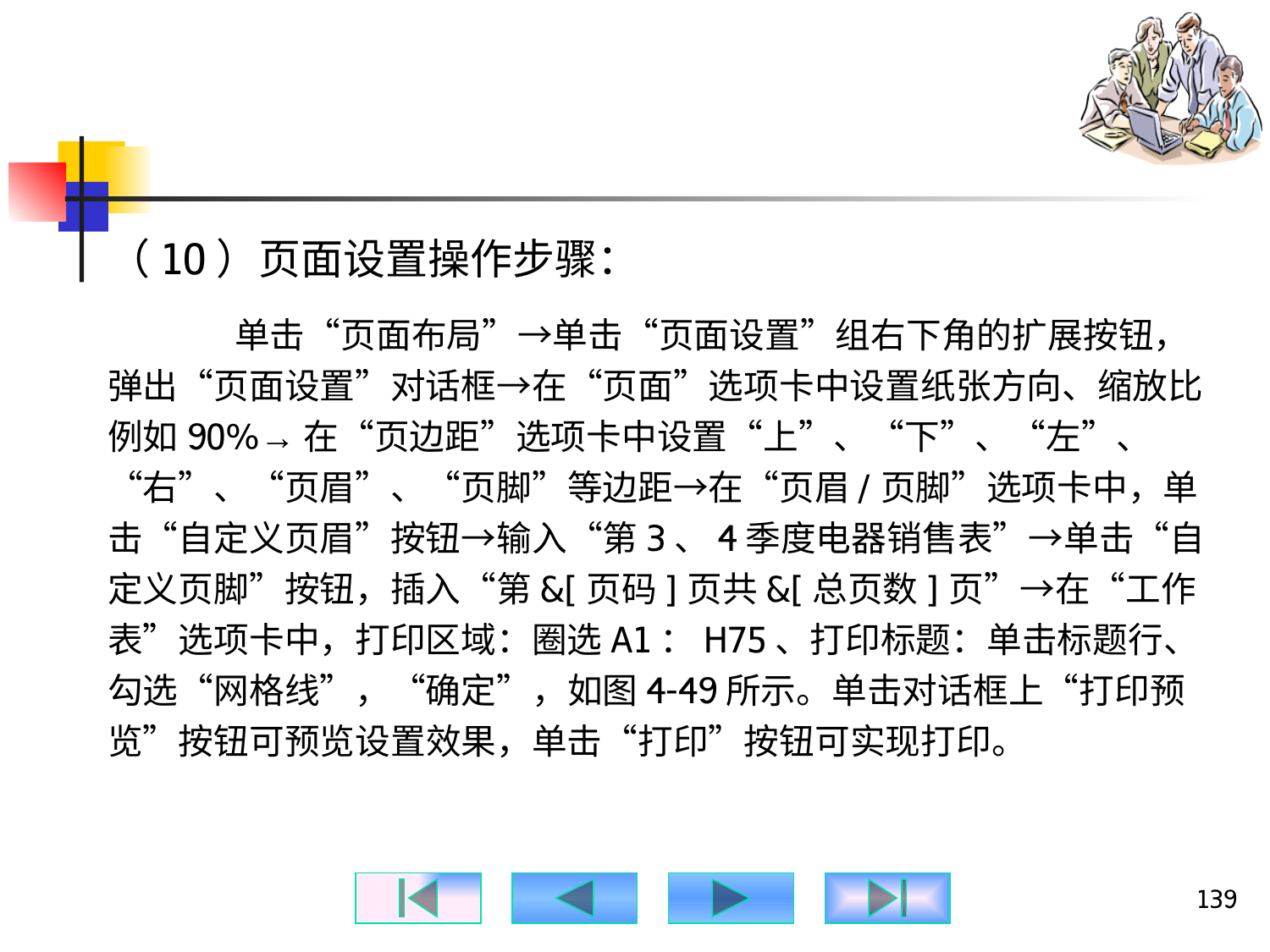

（10）页面设置操作步骤：
	单击“页面布局”→单击“页面设置”组右下角的扩展按钮，弹出“页面设置”对话框→在“页面”选项卡中设置纸张方向、缩放比例如90%→在“页边距”选项卡中设置“上”、“下”、“左”、“右”、“页眉”、“页脚”等边距→在“页眉/页脚”选项卡中，单击“自定义页眉”按钮→输入“第3、4季度电器销售表”→单击“自定义页脚”按钮，插入“第&[页码]页共&[总页数]页”→在“工作表”选项卡中，打印区域：圈选A1：H75、打印标题：单击标题行、勾选“网格线”，“确定”，如图4-49所示。单击对话框上“打印预览”按钮可预览设置效果，单击“打印”按钮可实现打印。

139